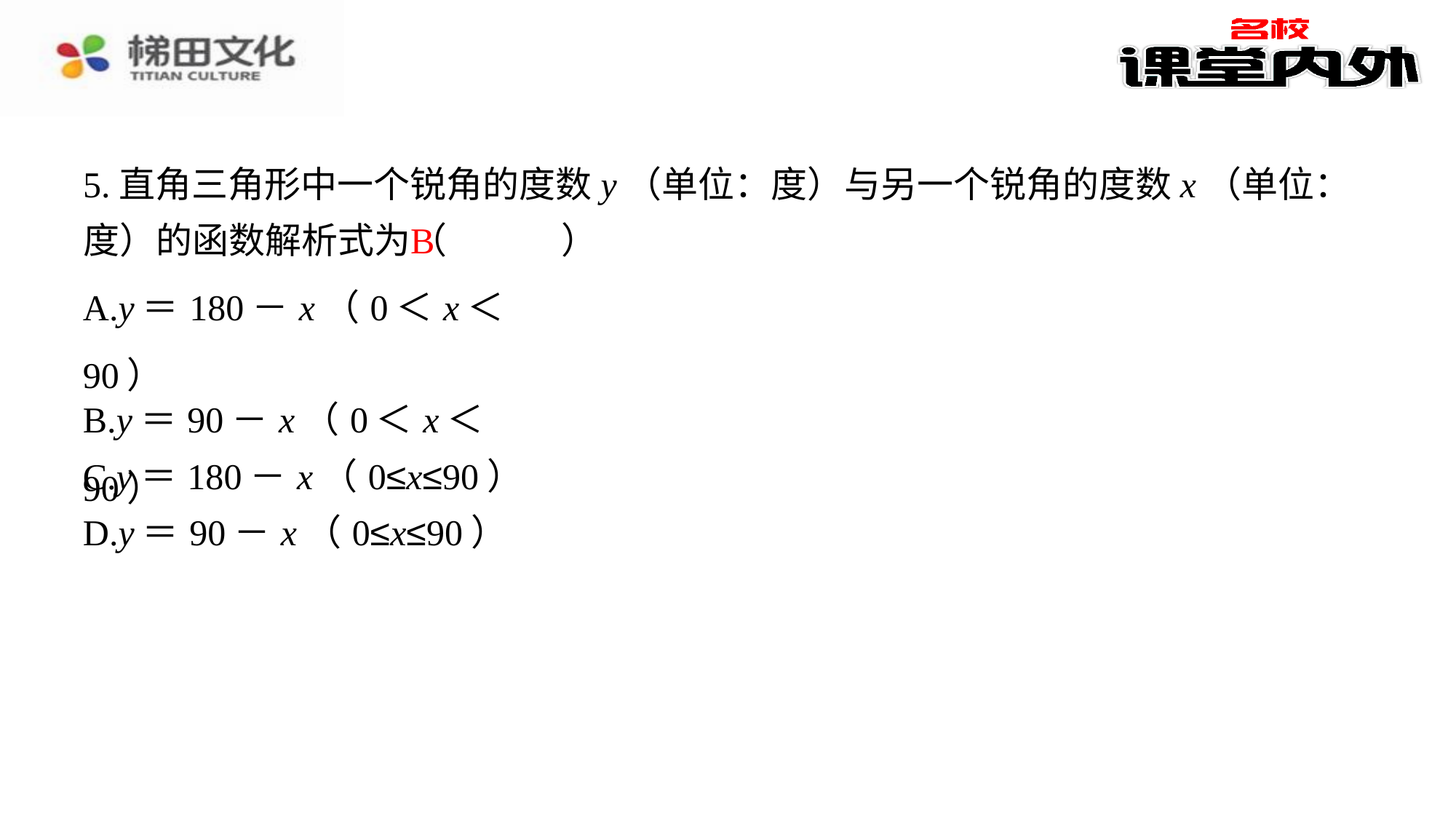

5.直角三角形中一个锐角的度数y（单位：度）与另一个锐角的度数x（单位：度）的函数解析式为（　B　）
B
| A.y＝180－x（0＜x＜90） |
| --- |
| B.y＝90－x（0＜x＜90） |
| C.y＝180－x（0≤x≤90） |
| D.y＝90－x（0≤x≤90） |